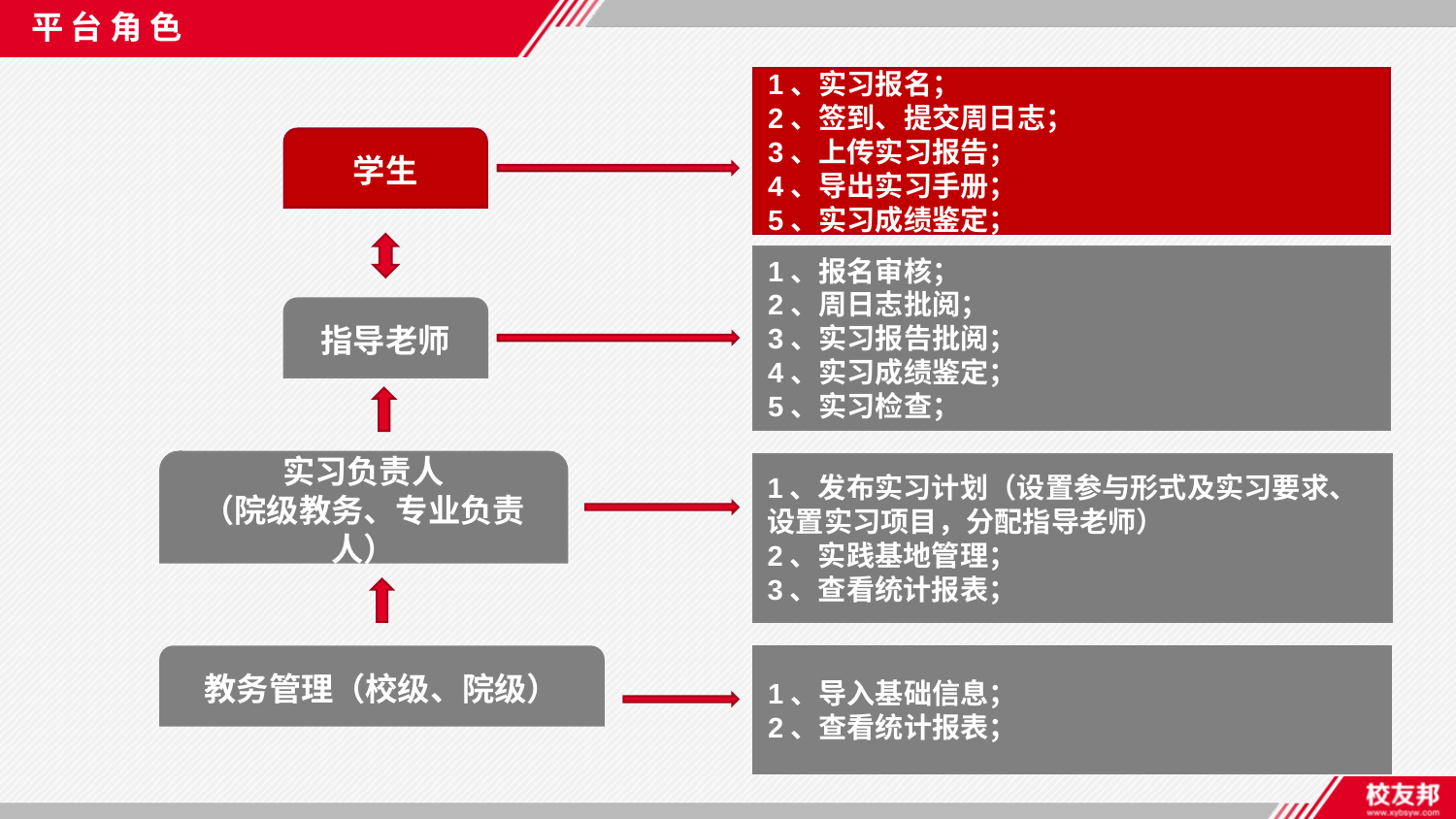

平 台 角 色
1、实习报名；
2、签到、提交周日志；
3、上传实习报告；
4、导出实习手册；
5、实习成绩鉴定；
学生

1、报名审核；
2、周日志批阅；
3、实习报告批阅；
4、实习成绩鉴定；
5、实习检查；
指导老师

实习负责人
（院级教务、专业负责人）
1、发布实习计划（设置参与形式及实习要求、设置实习项目，分配指导老师）
2、实践基地管理；
3、查看统计报表；

教务管理（校级、院级）

1、导入基础信息；
2、查看统计报表；